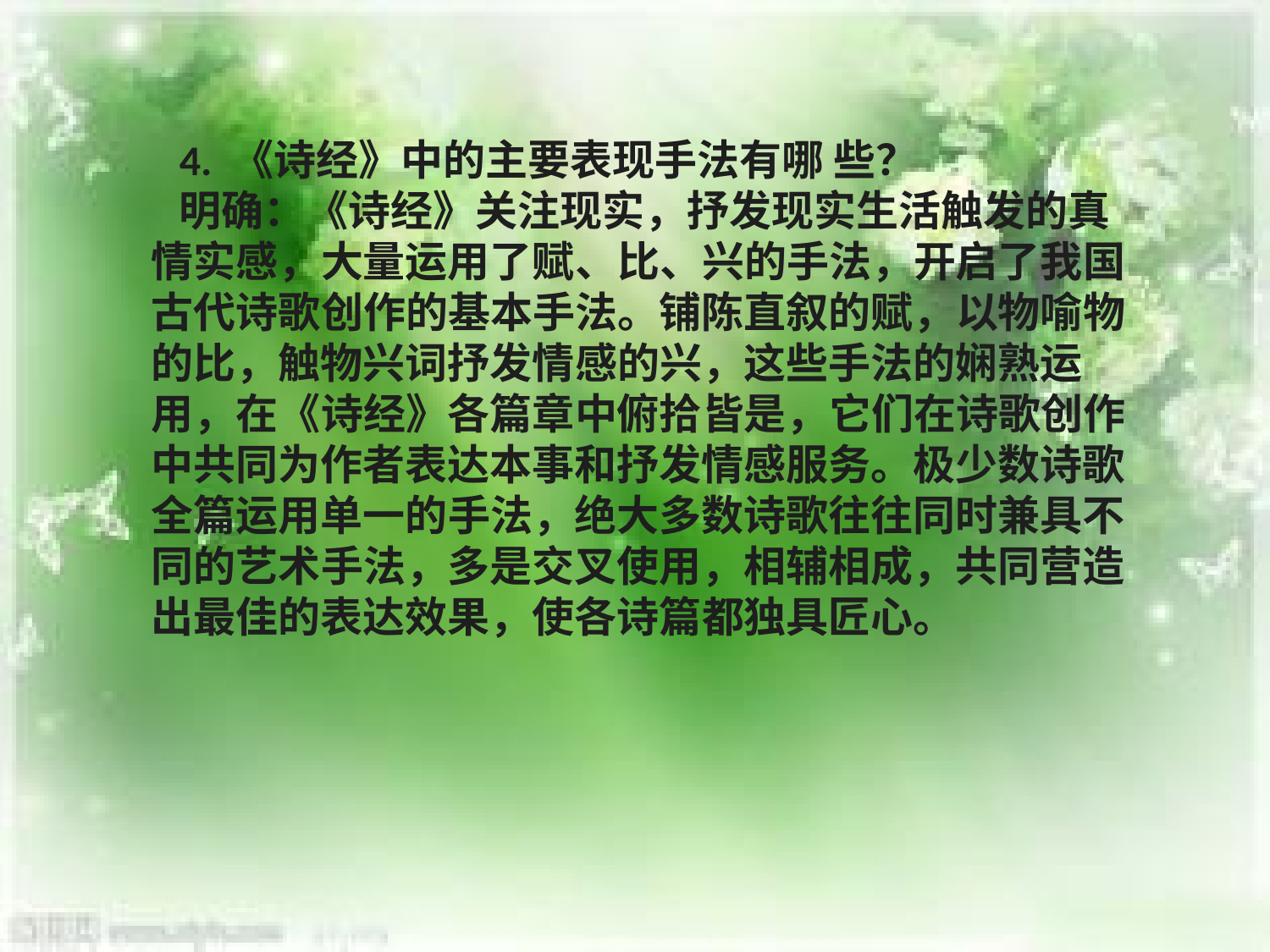

4. 《诗经》中的主要表现手法有哪 些？
明确：《诗经》关注现实，抒发现实生活触发的真情实感，大量运用了赋、比、兴的手法，开启了我国古代诗歌创作的基本手法。铺陈直叙的赋，以物喻物的比，触物兴词抒发情感的兴，这些手法的娴熟运用，在《诗经》各篇章中俯拾皆是，它们在诗歌创作中共同为作者表达本事和抒发情感服务。极少数诗歌全篇运用单一的手法，绝大多数诗歌往往同时兼具不同的艺术手法，多是交叉使用，相辅相成，共同营造出最佳的表达效果，使各诗篇都独具匠心。